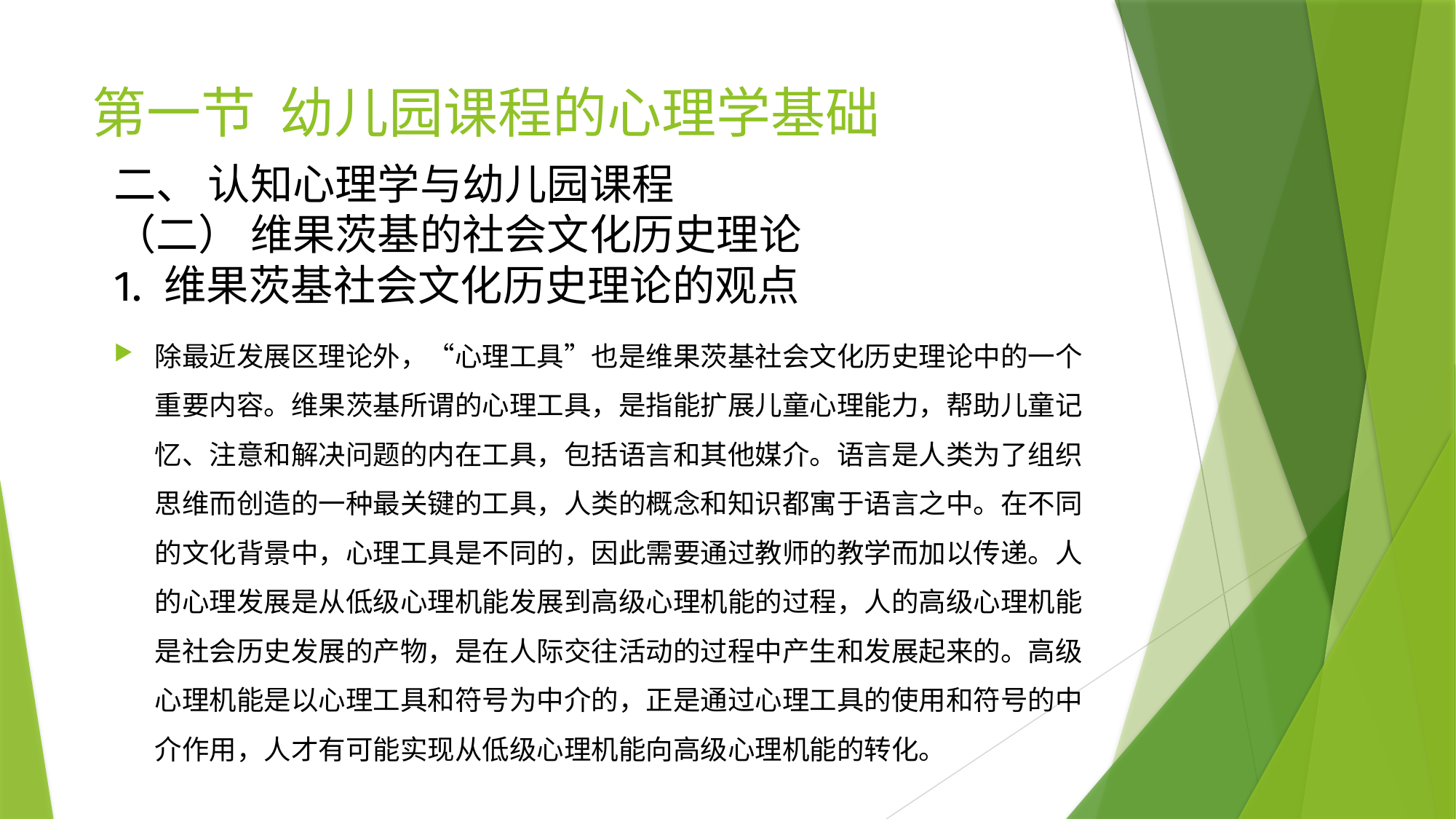

# 第一节  幼儿园课程的心理学基础
二、 认知心理学与幼儿园课程
（二） 维果茨基的社会文化历史理论
1. 维果茨基社会文化历史理论的观点
除最近发展区理论外，“心理工具”也是维果茨基社会文化历史理论中的一个重要内容。维果茨基所谓的心理工具，是指能扩展儿童心理能力，帮助儿童记忆、注意和解决问题的内在工具，包括语言和其他媒介。语言是人类为了组织思维而创造的一种最关键的工具，人类的概念和知识都寓于语言之中。在不同的文化背景中，心理工具是不同的，因此需要通过教师的教学而加以传递。人的心理发展是从低级心理机能发展到高级心理机能的过程，人的高级心理机能是社会历史发展的产物，是在人际交往活动的过程中产生和发展起来的。高级心理机能是以心理工具和符号为中介的，正是通过心理工具的使用和符号的中介作用，人才有可能实现从低级心理机能向高级心理机能的转化。